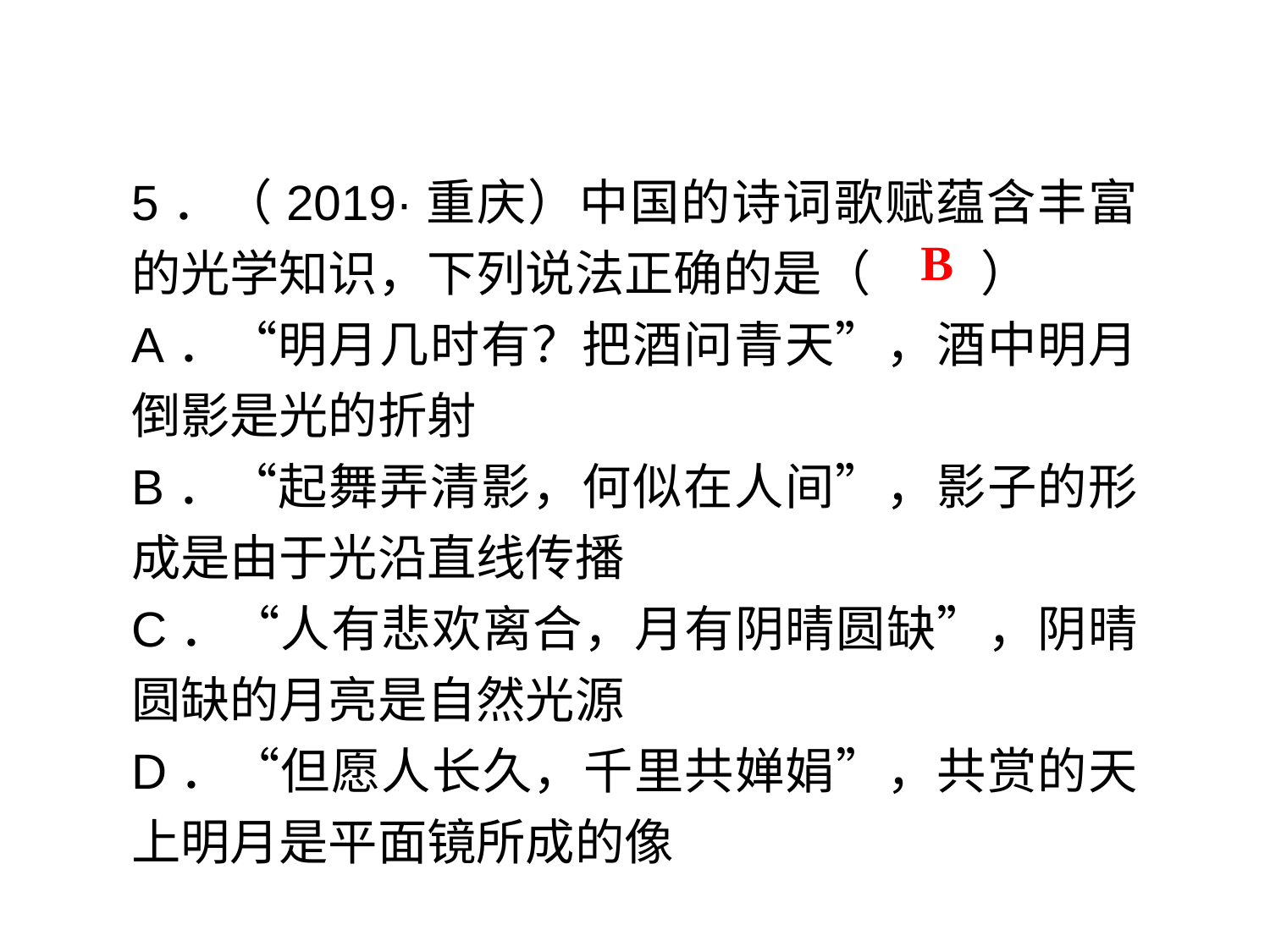

5．（2019·重庆）中国的诗词歌赋蕴含丰富的光学知识，下列说法正确的是（　 　）
A．“明月几时有？把酒问青天”，酒中明月倒影是光的折射
B．“起舞弄清影，何似在人间”，影子的形成是由于光沿直线传播
C．“人有悲欢离合，月有阴晴圆缺”，阴晴圆缺的月亮是自然光源
D．“但愿人长久，千里共婵娟”，共赏的天上明月是平面镜所成的像
B